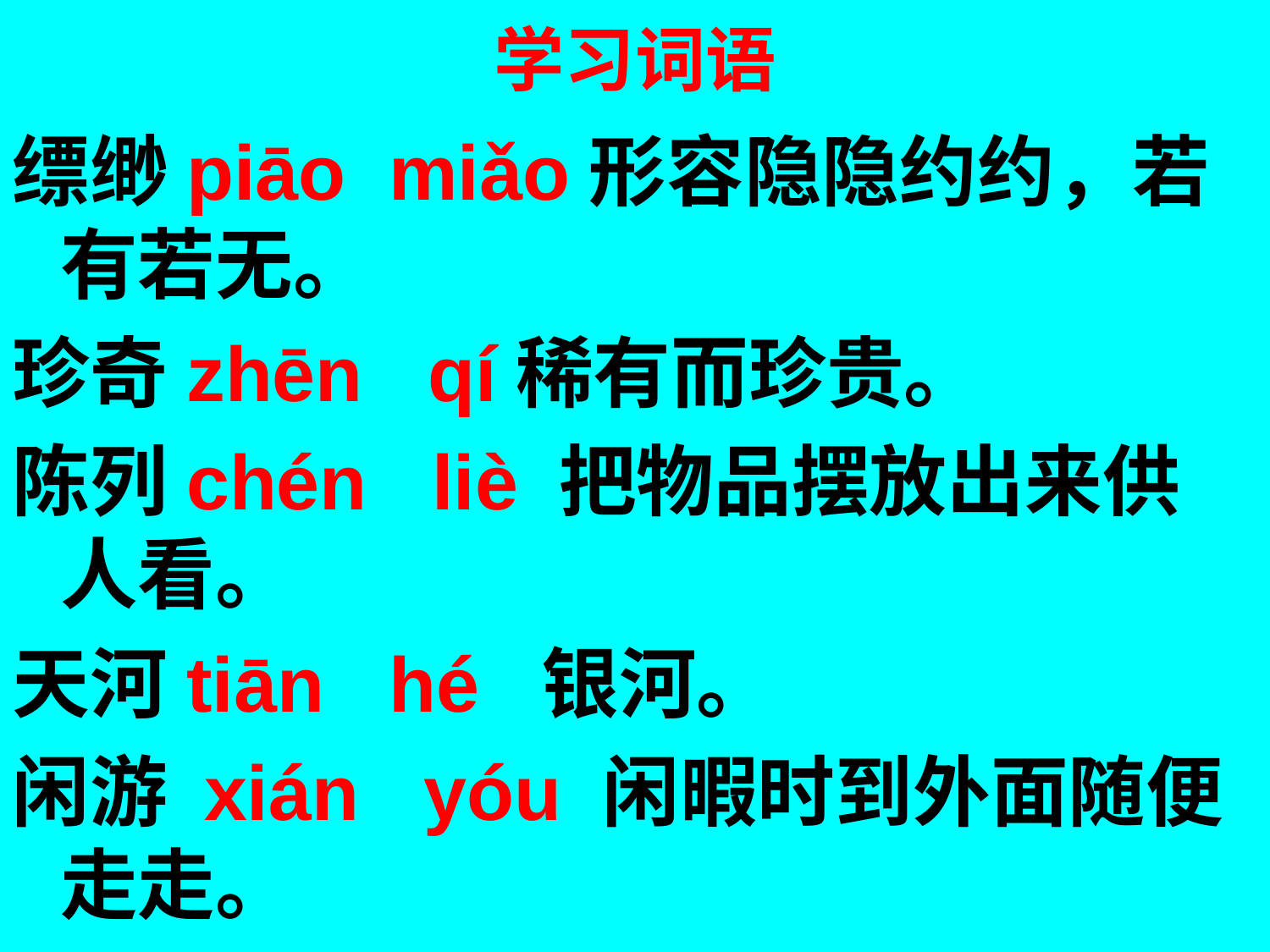

# 学习词语
缥缈piāo  miǎo形容隐隐约约，若有若无。
珍奇zhēn   qí稀有而珍贵。
陈列chén   liè 把物品摆放出来供人看。
天河tiān   hé  银河。
闲游 xián   yóu 闲暇时到外面随便走走。